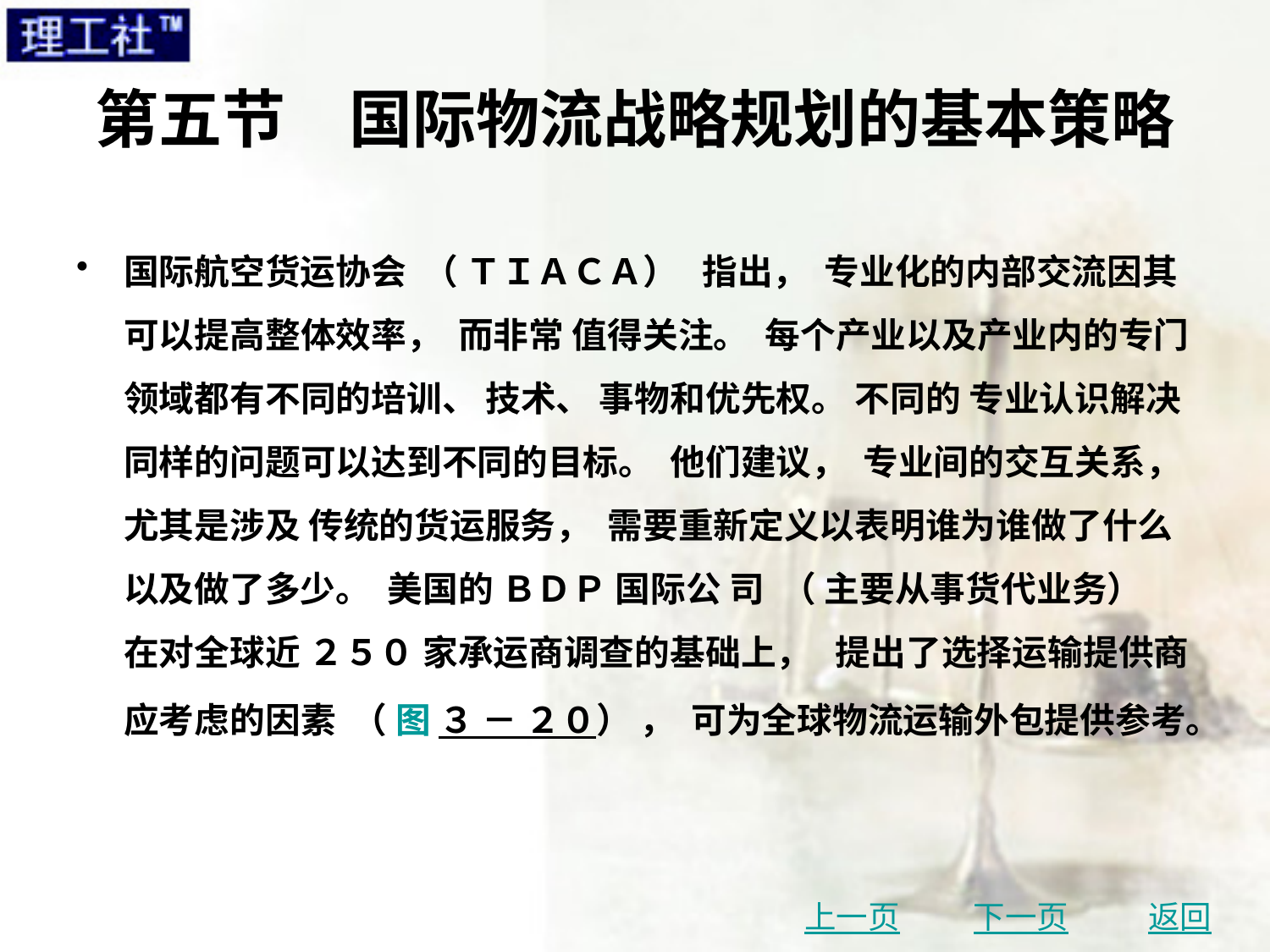

# 第五节　国际物流战略规划的基本策略
国际航空货运协会  （ ＴＩＡＣＡ）   指出，  专业化的内部交流因其可以提高整体效率，  而非常 值得关注。  每个产业以及产业内的专门领域都有不同的培训、 技术、 事物和优先权。 不同的 专业认识解决同样的问题可以达到不同的目标。  他们建议，  专业间的交互关系，  尤其是涉及 传统的货运服务，  需要重新定义以表明谁为谁做了什么以及做了多少。  美国的 ＢＤＰ 国际公 司  （ 主要从事货代业务）   在对全球近 ２５０ 家承运商调查的基础上，   提出了选择运输提供商 应考虑的因素  （ 图 ３ － ２０） ，  可为全球物流运输外包提供参考。

上一页
下一页
返回